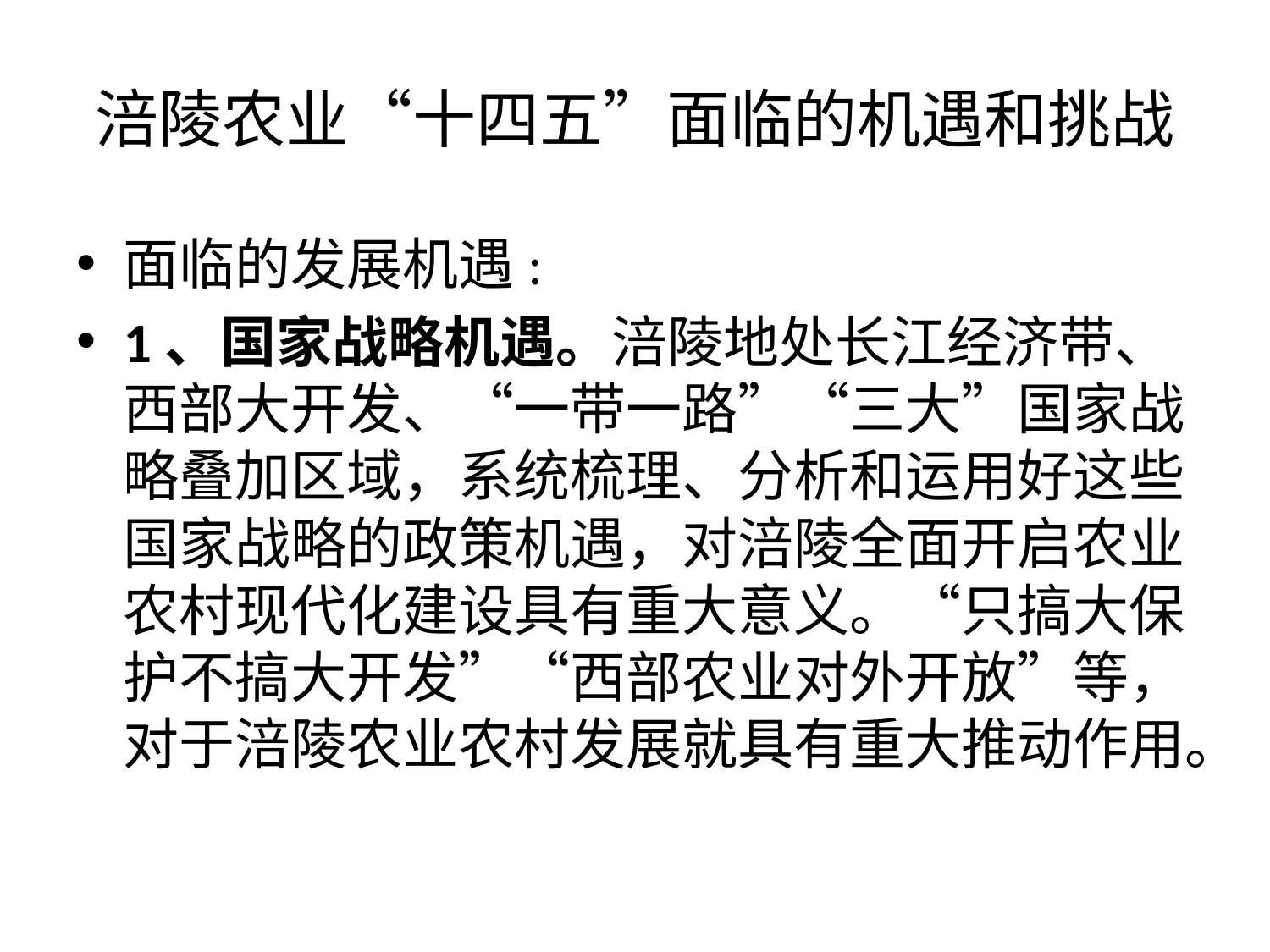

# 涪陵农业“十四五”面临的机遇和挑战
面临的发展机遇:
1、国家战略机遇。涪陵地处长江经济带、西部大开发、“一带一路”“三大”国家战略叠加区域，系统梳理、分析和运用好这些国家战略的政策机遇，对涪陵全面开启农业农村现代化建设具有重大意义。“只搞大保护不搞大开发”“西部农业对外开放”等，对于涪陵农业农村发展就具有重大推动作用。